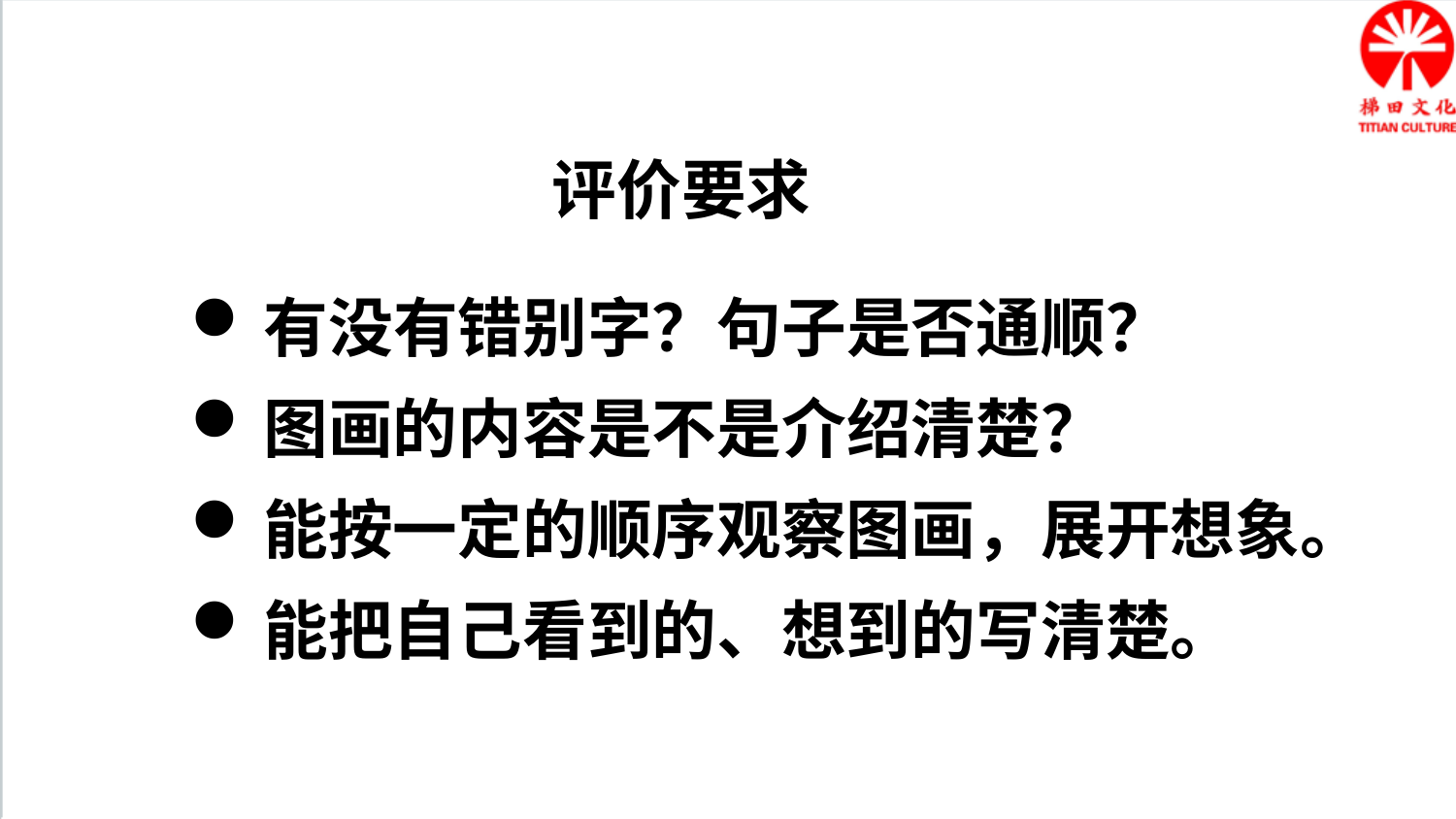

评价要求
有没有错别字？句子是否通顺？
图画的内容是不是介绍清楚？
能按一定的顺序观察图画，展开想象。
能把自己看到的、想到的写清楚。